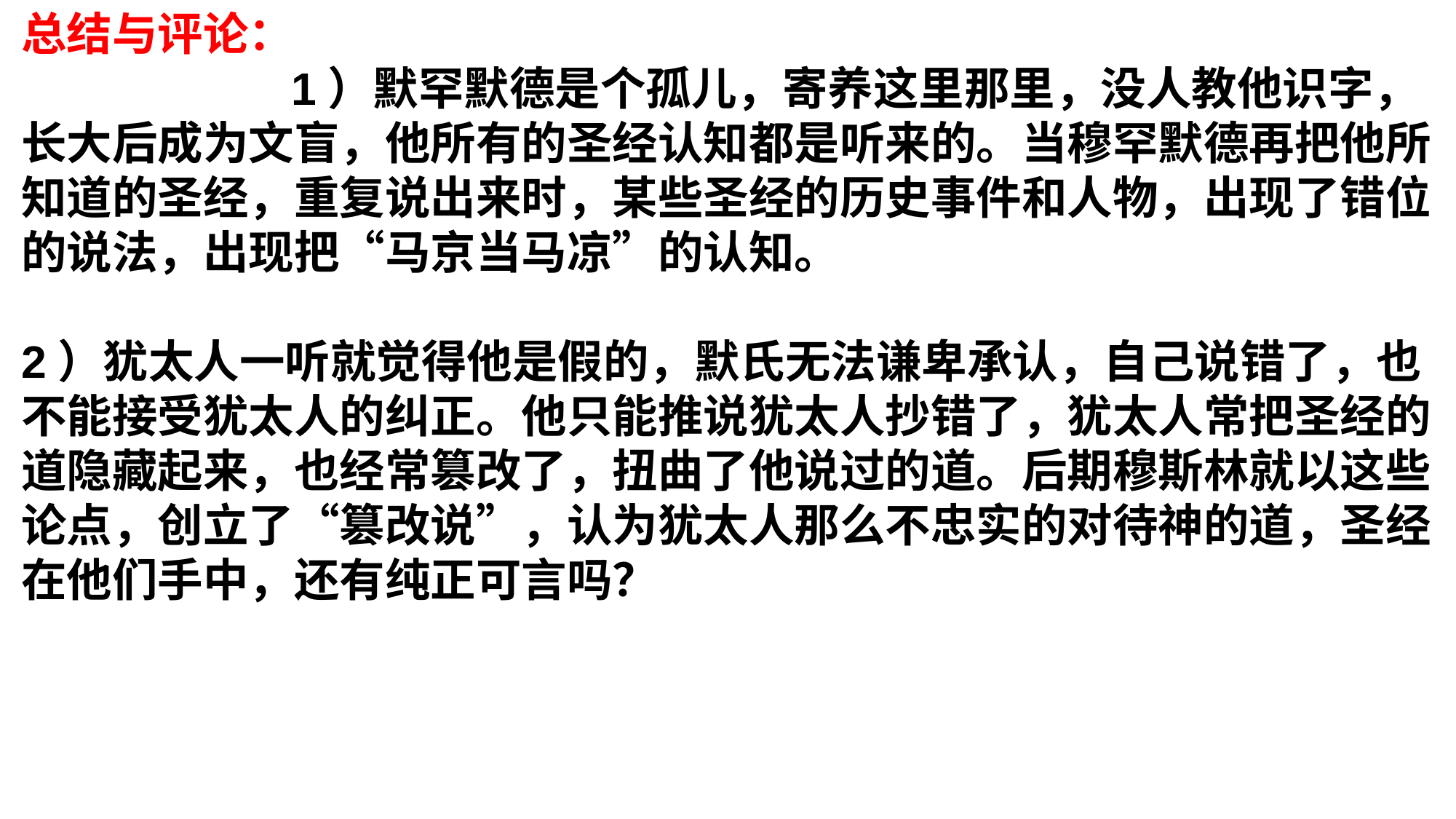

总结与评论：                                                                                                                                        1）默罕默德是个孤儿，寄养这里那里，没人教他识字，长大后成为文盲，他所有的圣经认知都是听来的。当穆罕默德再把他所知道的圣经，重复说出来时，某些圣经的历史事件和人物，出现了错位的说法，出现把“马京当马凉”的认知。

2）犹太人一听就觉得他是假的，默氏无法谦卑承认，自己说错了，也不能接受犹太人的纠正。他只能推说犹太人抄错了，犹太人常把圣经的道隐藏起来，也经常篡改了，扭曲了他说过的道。后期穆斯林就以这些论点，创立了“篡改说”，认为犹太人那么不忠实的对待神的道，圣经在他们手中，还有纯正可言吗？